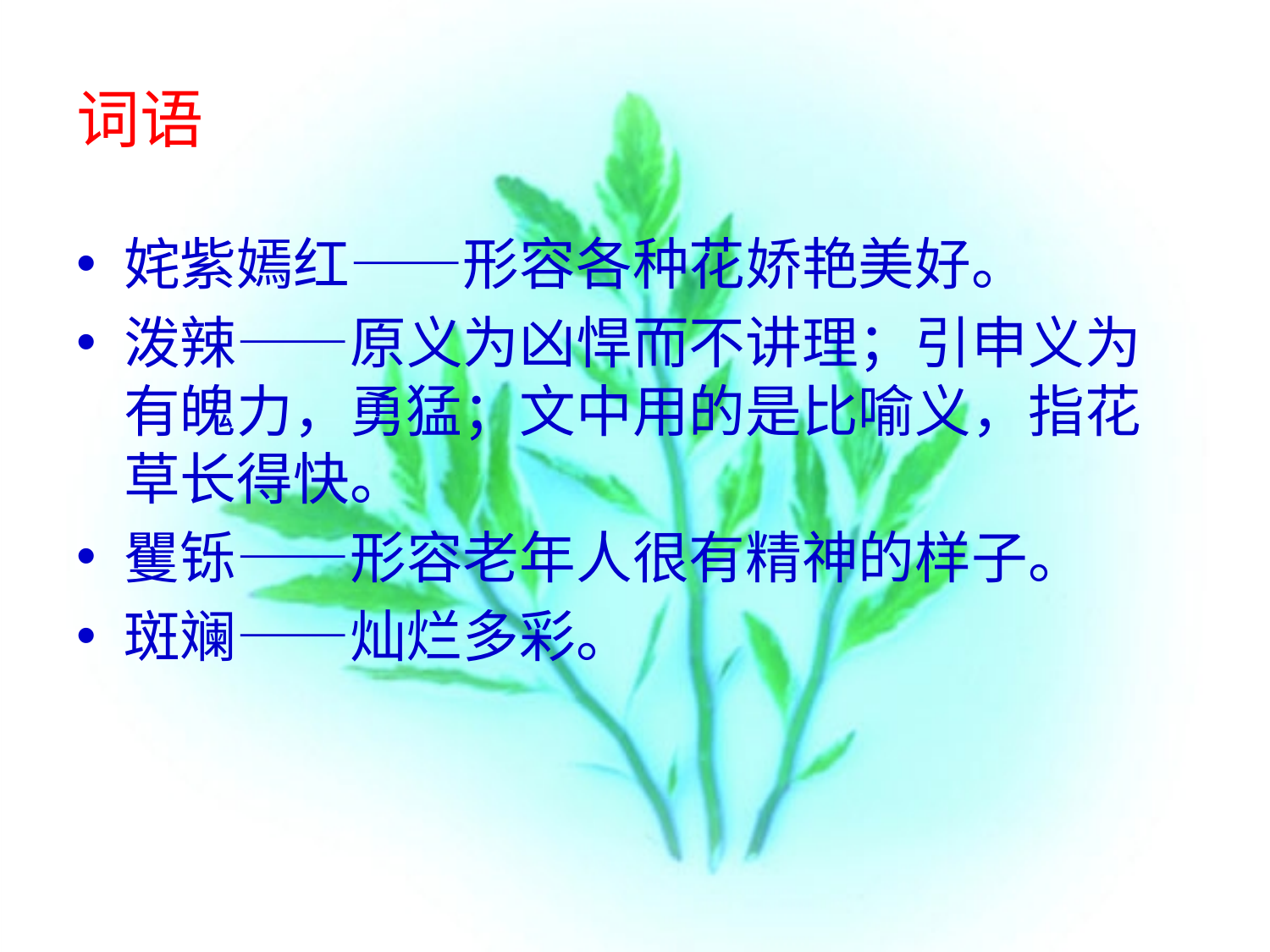

# 词语
姹紫嫣红——形容各种花娇艳美好。
泼辣——原义为凶悍而不讲理；引申义为有魄力，勇猛；文中用的是比喻义，指花草长得快。
矍铄——形容老年人很有精神的样子。
斑斓——灿烂多彩。